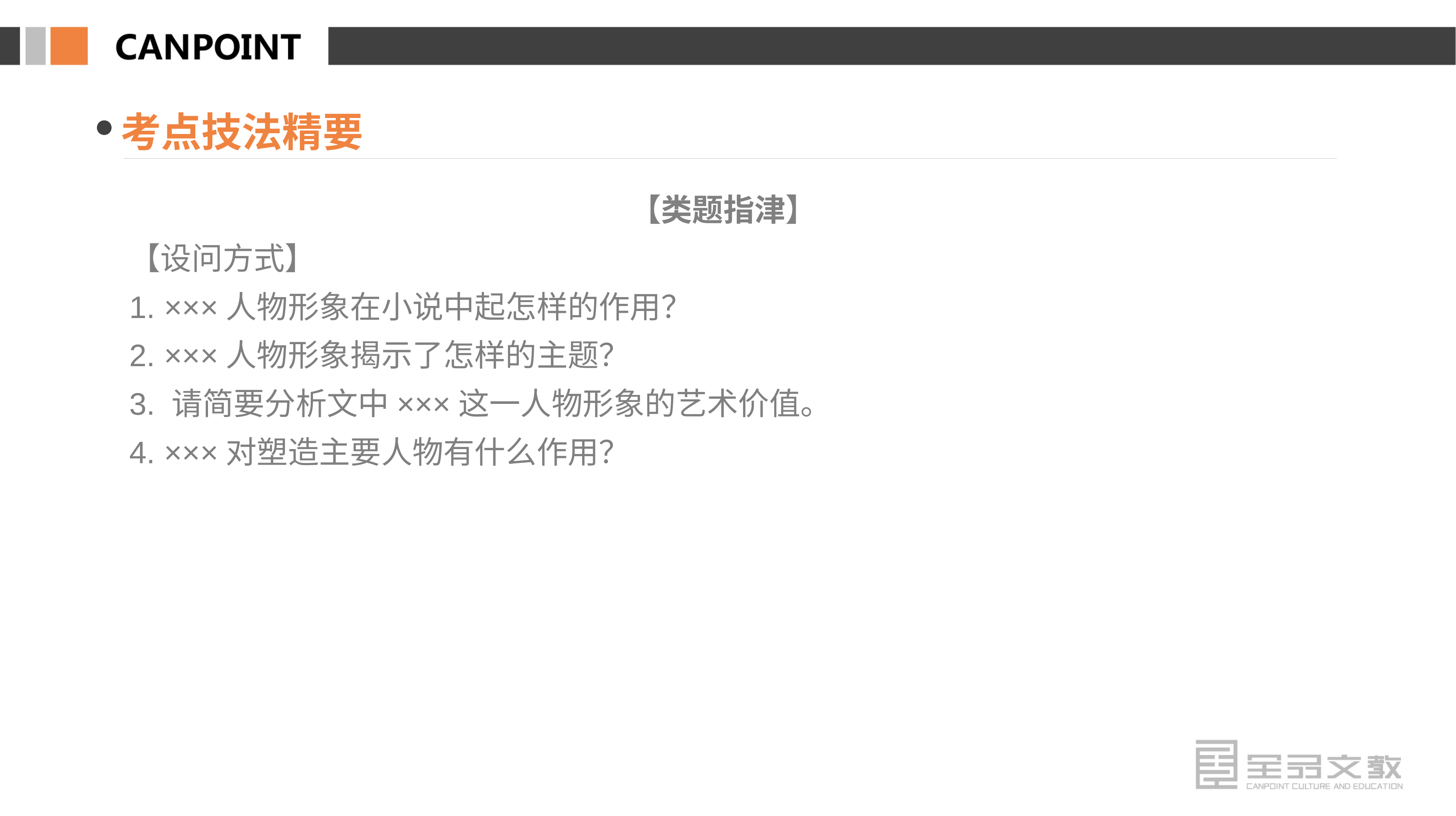

考点技法精要

【类题指津】
【设问方式】
1. ×××人物形象在小说中起怎样的作用？
2. ×××人物形象揭示了怎样的主题？
3. 请简要分析文中×××这一人物形象的艺术价值。
4. ×××对塑造主要人物有什么作用？